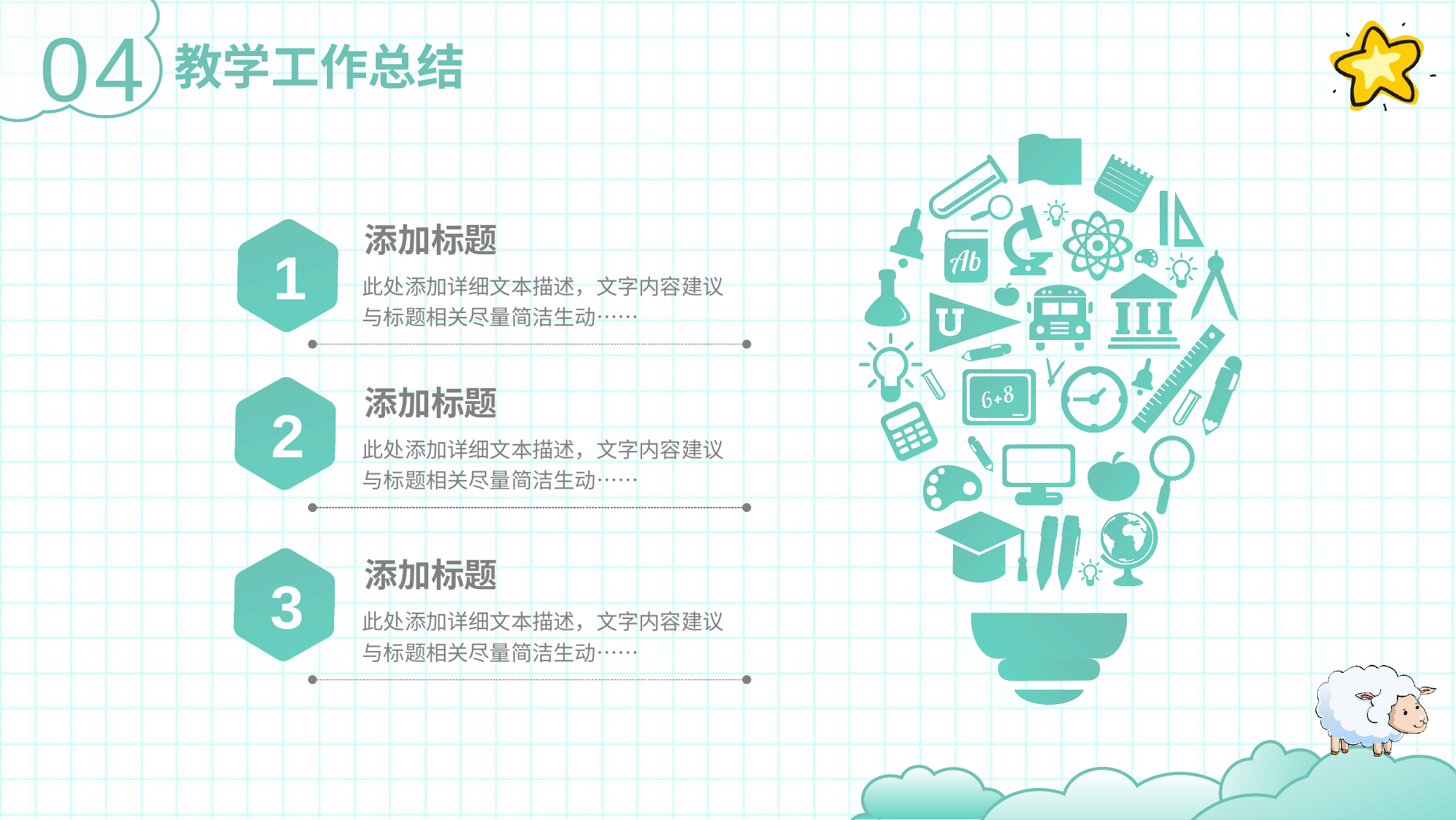

04
教学工作总结

添加标题

1
此处添加详细文本描述，文字内容建议与标题相关尽量简洁生动……
添加标题

2
此处添加详细文本描述，文字内容建议与标题相关尽量简洁生动……
添加标题

3
此处添加详细文本描述，文字内容建议与标题相关尽量简洁生动……